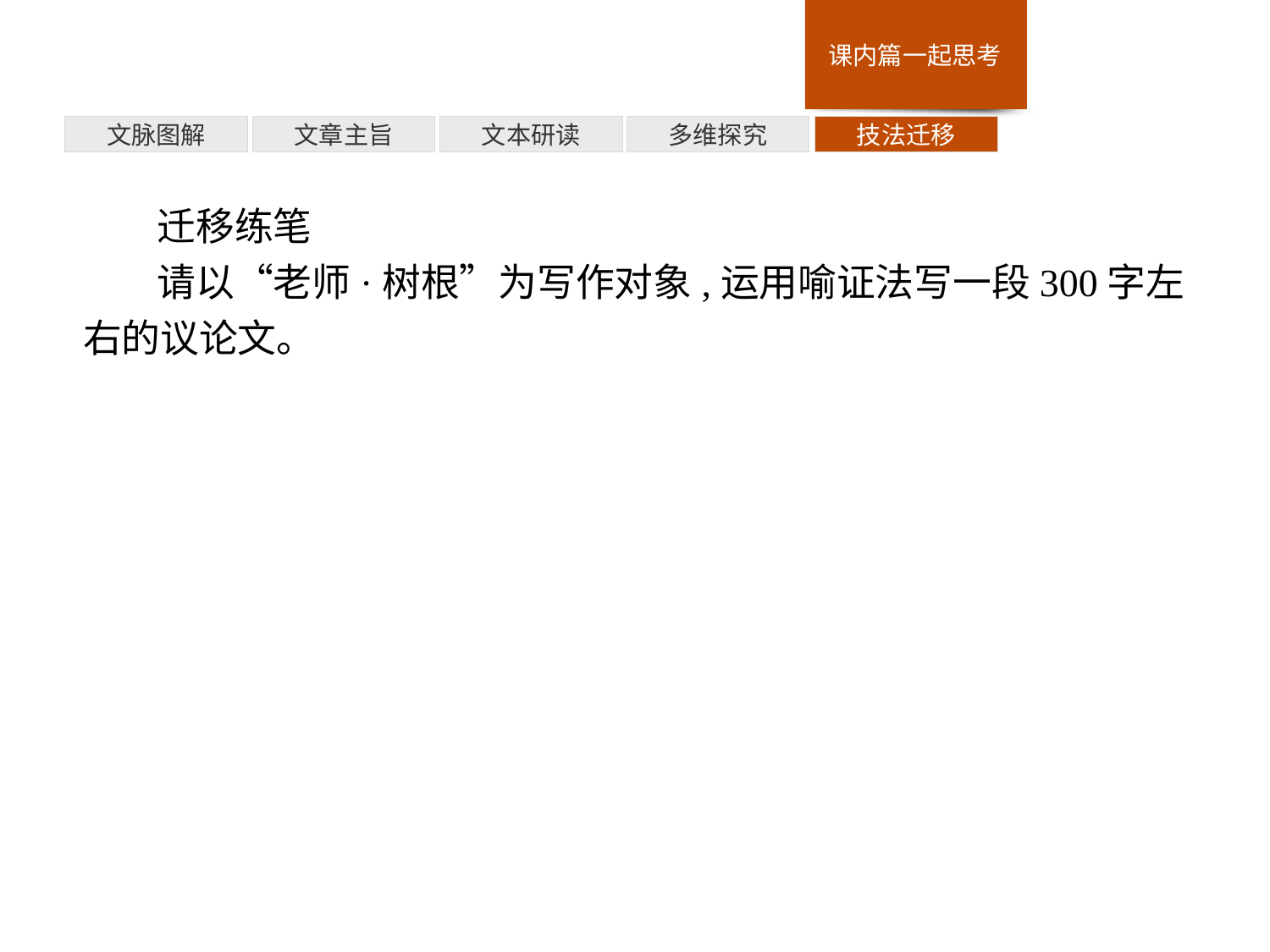

技法迁移
多维探究
文本研读
文章主旨
文脉图解
迁移练笔
请以“老师·树根”为写作对象,运用喻证法写一段300字左右的议论文。